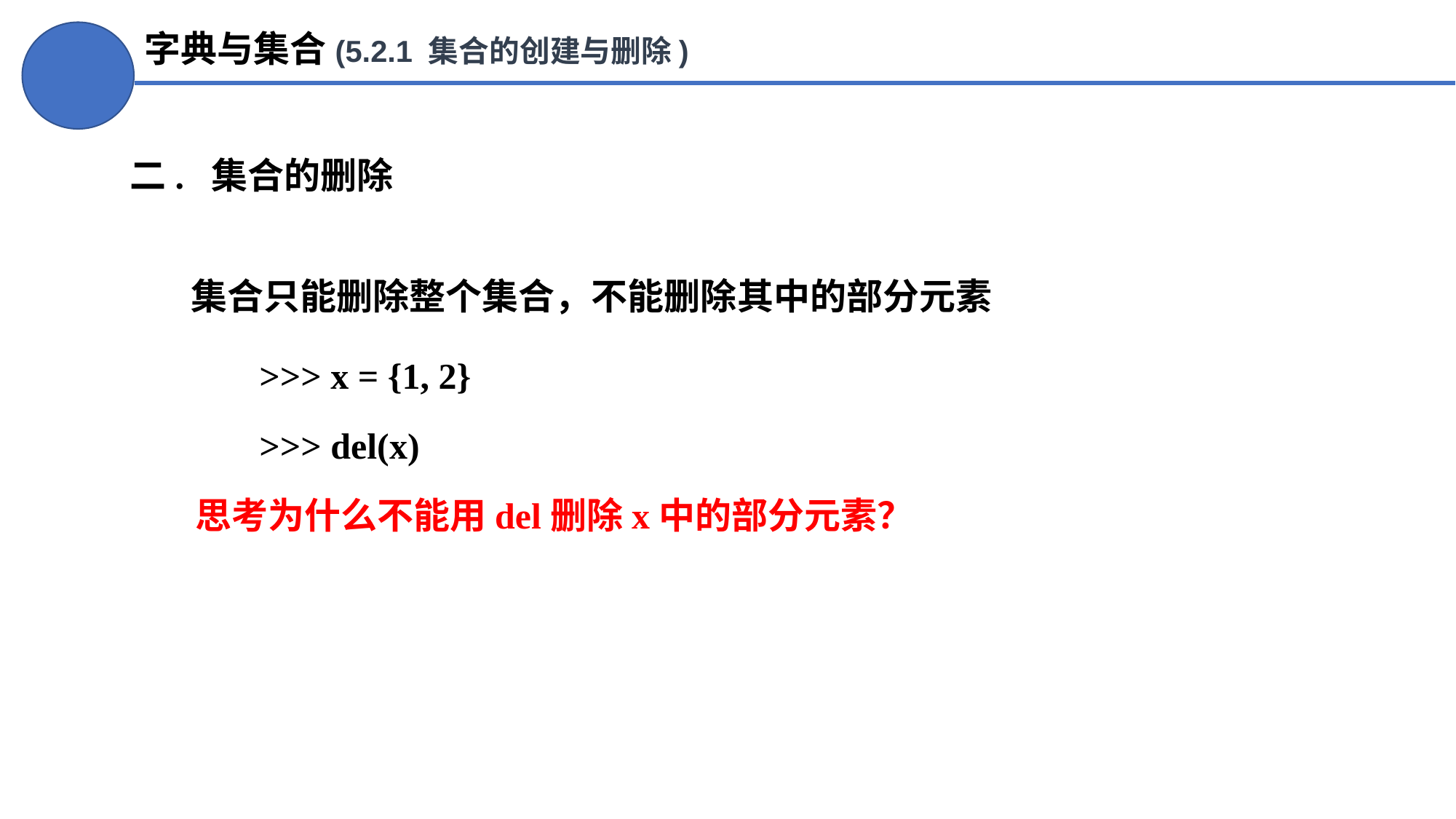

字典与集合(5.2.1 集合的创建与删除)

二.  集合的删除
 集合只能删除整个集合，不能删除其中的部分元素
>>> x = {1, 2}
>>> del(x)
思考为什么不能用del删除x中的部分元素？